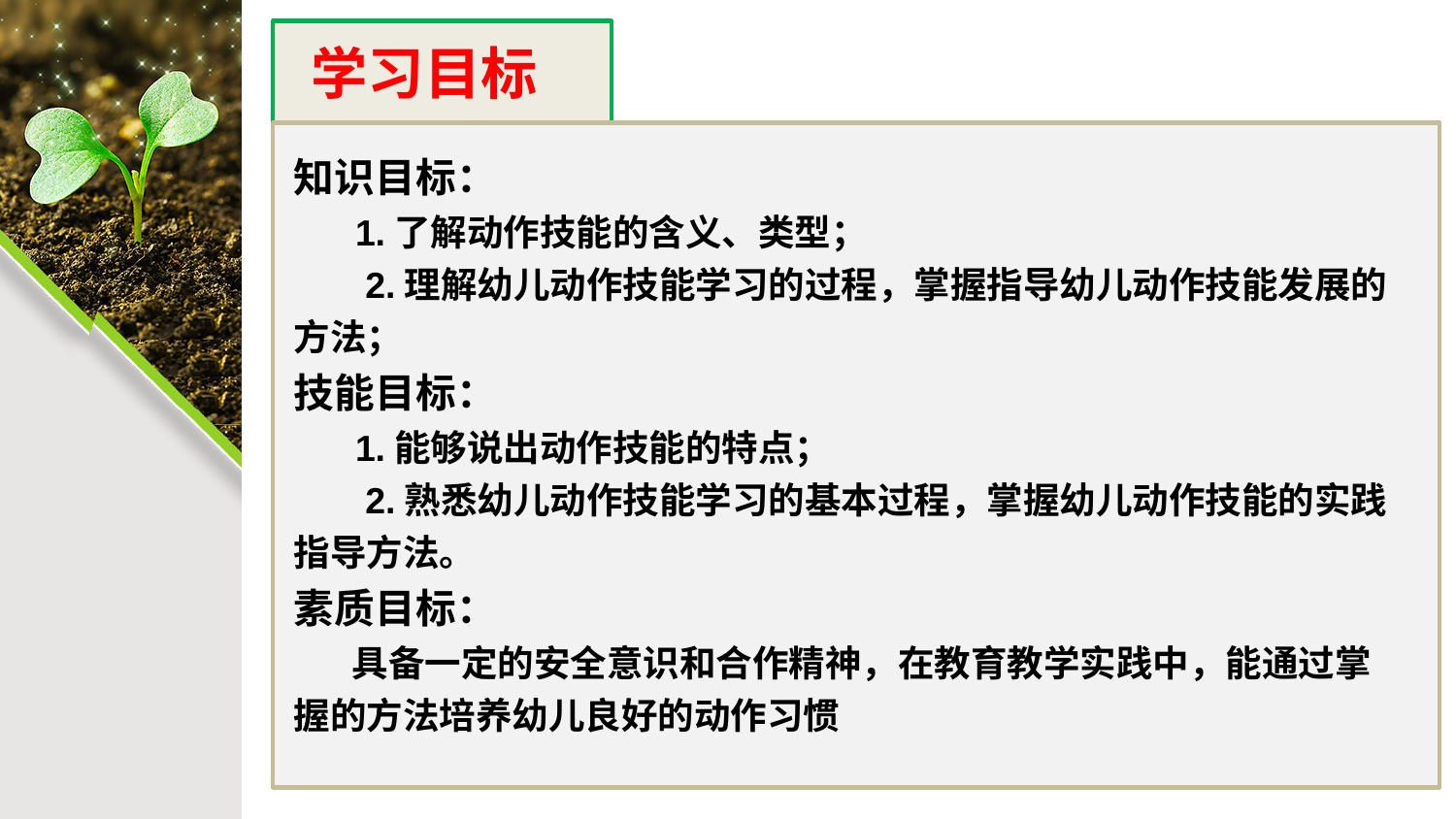

学习目标

知识目标：
      1.了解动作技能的含义、类型；
       2.理解幼儿动作技能学习的过程，掌握指导幼儿动作技能发展的方法；
技能目标：
      1.能够说出动作技能的特点；
       2.熟悉幼儿动作技能学习的基本过程，掌握幼儿动作技能的实践指导方法。
素质目标：
      具备一定的安全意识和合作精神，在教育教学实践中，能通过掌握的方法培养幼儿良好的动作习惯